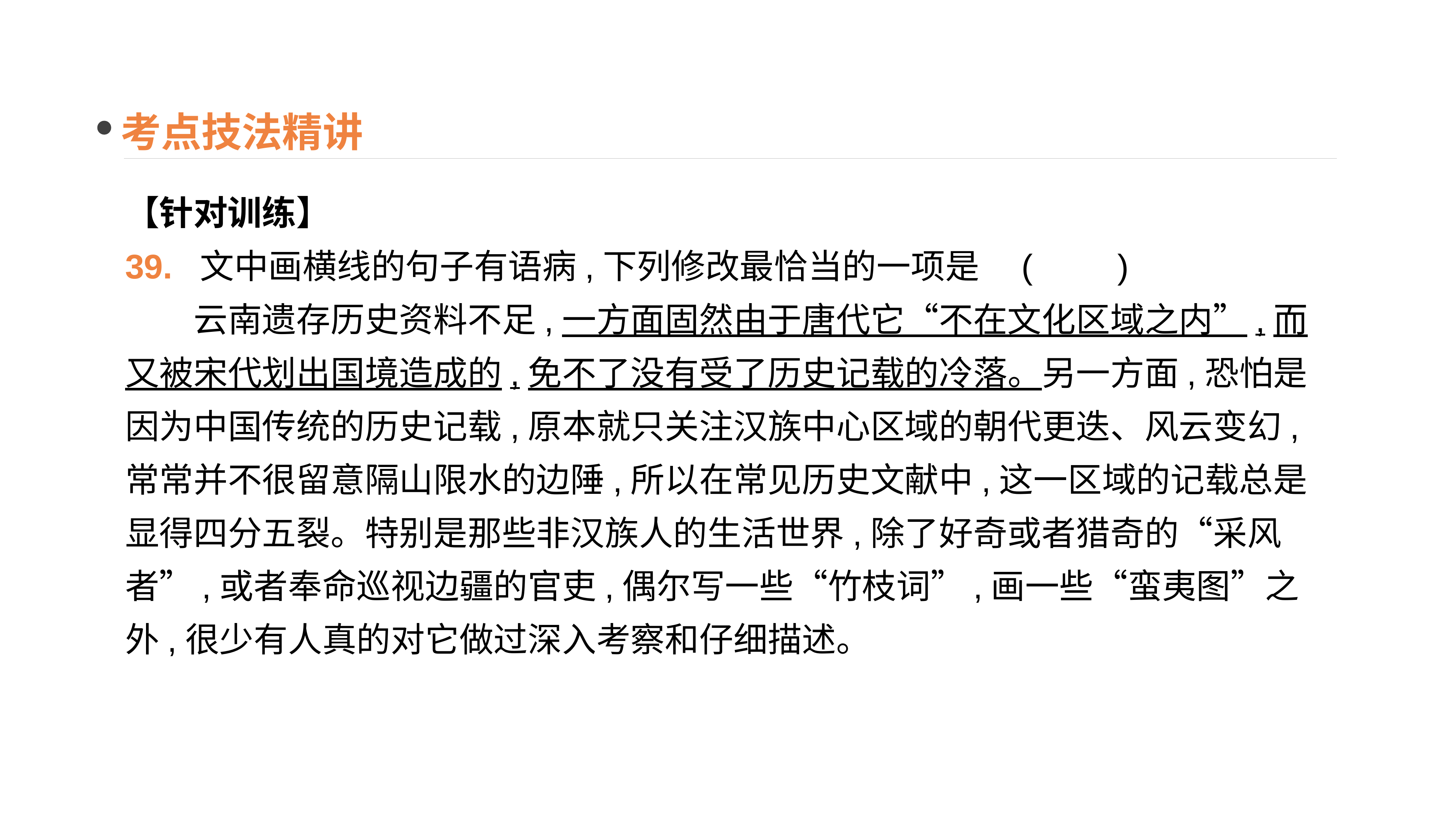

考点技法精讲

【针对训练】
39.  文中画横线的句子有语病,下列修改最恰当的一项是	(　　)
　　云南遗存历史资料不足,一方面固然由于唐代它“不在文化区域之内”,而又被宋代划出国境造成的,免不了没有受了历史记载的冷落。另一方面,恐怕是因为中国传统的历史记载,原本就只关注汉族中心区域的朝代更迭、风云变幻,常常并不很留意隔山限水的边陲,所以在常见历史文献中,这一区域的记载总是显得四分五裂。特别是那些非汉族人的生活世界,除了好奇或者猎奇的“采风者”,或者奉命巡视边疆的官吏,偶尔写一些“竹枝词”,画一些“蛮夷图”之外,很少有人真的对它做过深入考察和仔细描述。